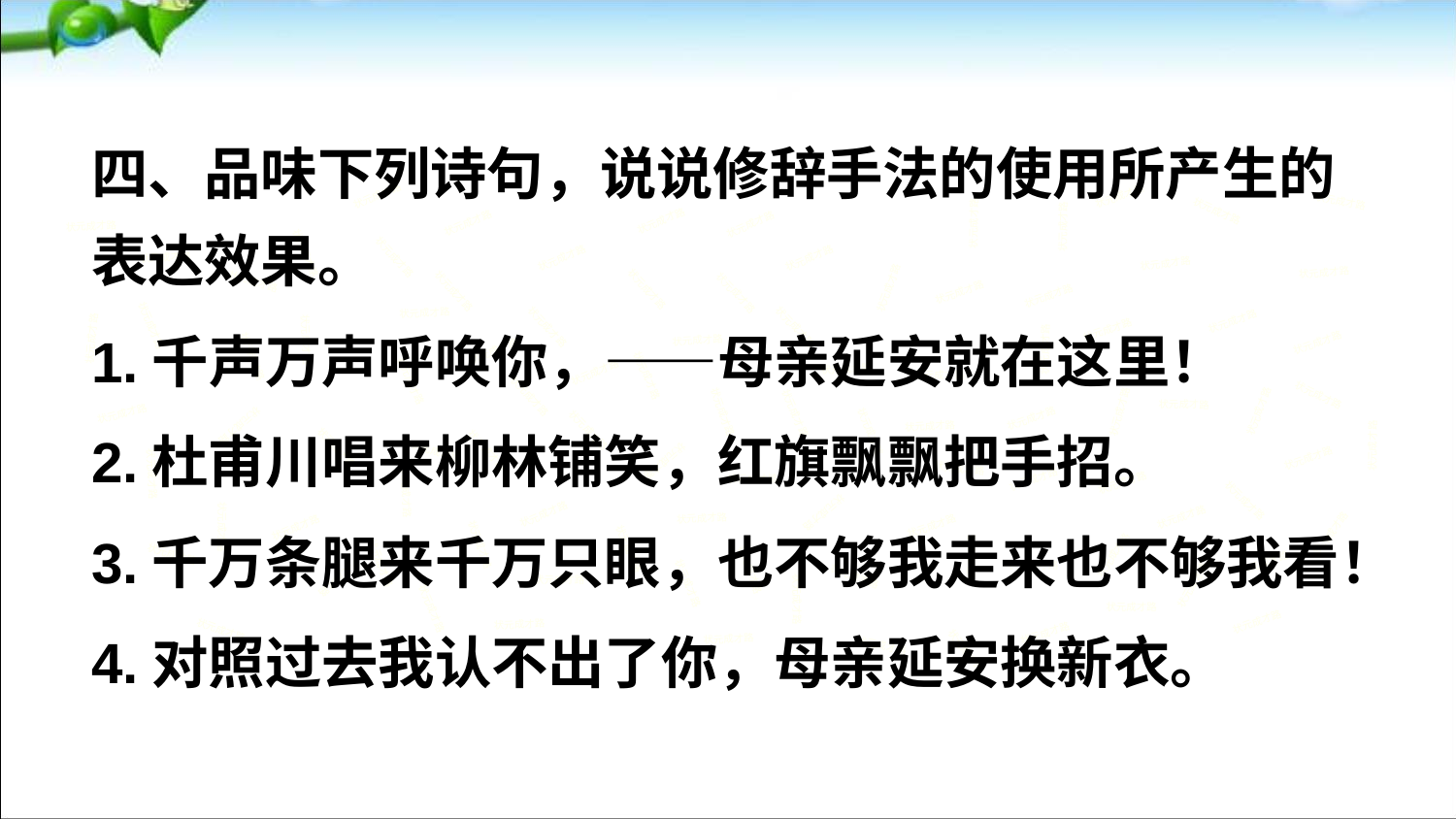

四、品味下列诗句，说说修辞手法的使用所产生的表达效果。
1.千声万声呼唤你，——母亲延安就在这里！
2.杜甫川唱来柳林铺笑，红旗飘飘把手招。
3.千万条腿来千万只眼，也不够我走来也不够我看！
4.对照过去我认不出了你，母亲延安换新衣。
状元成才路
状元成才路
状元成才路
状元成才路
状元成才路
状元成才路
状元成才路
状元成才路
状元成才路
状元成才路
状元成才路
状元成才路
状元成才路
状元成才路
状元成才路
状元成才路
状元成才路
状元成才路
状元成才路
状元成才路
状元成才路
状元成才路
状元成才路
状元成才路
状元成才路
状元成才路
状元成才路
状元成才路
状元成才路
状元成才路
状元成才路
状元成才路
状元成才路
状元成才路
状元成才路
状元成才路
状元成才路
状元成才路
状元成才路
状元成才路
状元成才路
状元成才路
状元成才路
状元成才路
状元成才路
状元成才路
状元成才路
状元成才路
状元成才路
状元成才路
状元成才路
状元成才路
状元成才路
状元成才路
状元成才路
状元成才路
状元成才路
状元成才路
状元成才路
状元成才路
状元成才路
状元成才路
状元成才路
状元成才路
状元成才路
状元成才路
状元成才路
状元成才路
状元成才路
状元成才路
状元成才路
状元成才路
状元成才路
状元成才路
状元成才路
状元成才路
状元成才路
状元成才路
状元成才路
状元成才路
状元成才路
状元成才路
状元成才路
状元成才路
状元成才路
状元成才路
状元成才路
状元成才路
状元成才路
状元成才路
状元成才路
状元成才路
状元成才路
状元成才路
状元成才路
状元成才路
状元成才路
状元成才路
状元成才路
状元成才路